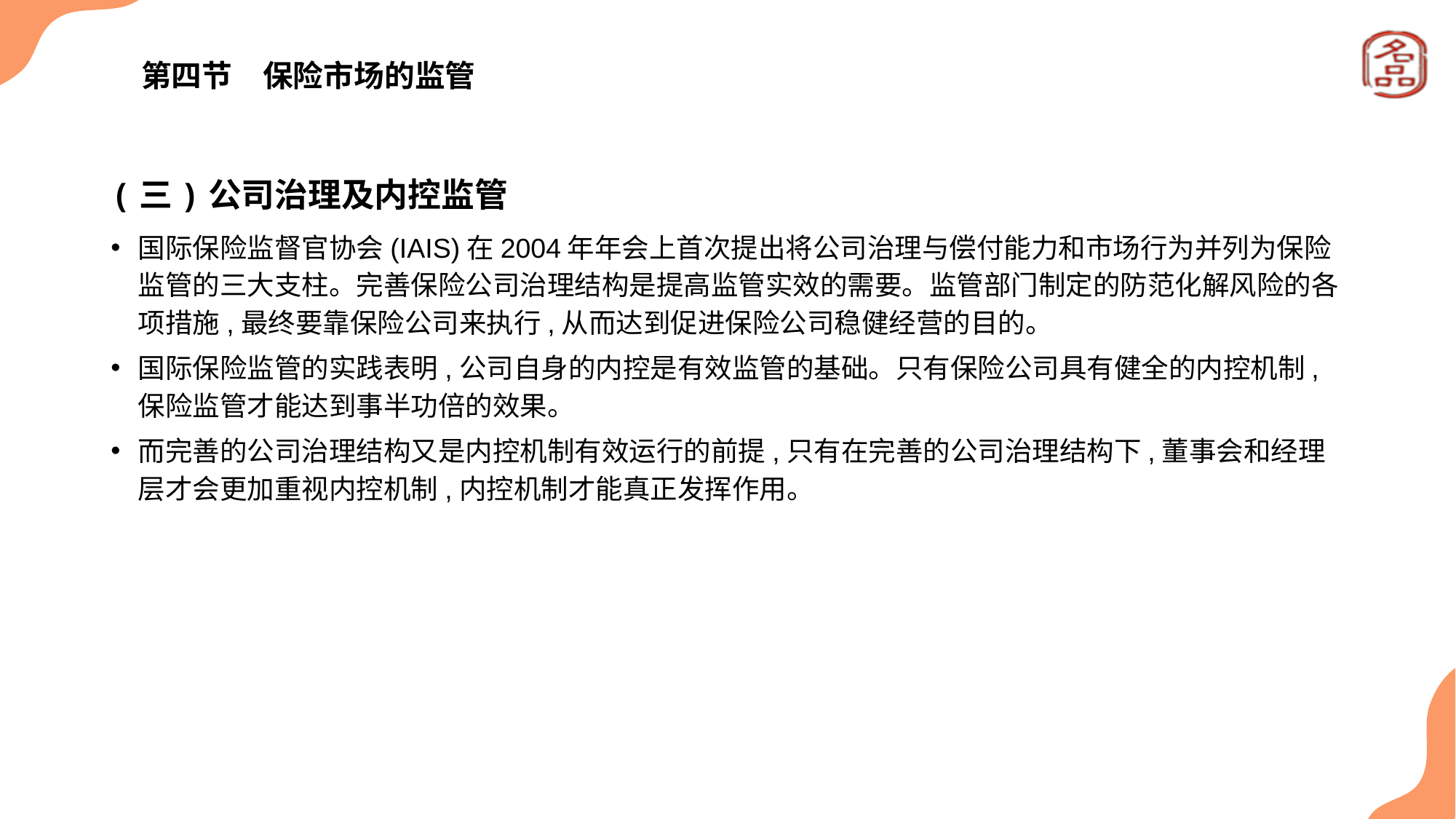

# 第四节　保险市场的监管
(三)公司治理及内控监管
国际保险监督官协会(IAIS)在2004年年会上首次提出将公司治理与偿付能力和市场行为并列为保险监管的三大支柱。完善保险公司治理结构是提高监管实效的需要。监管部门制定的防范化解风险的各项措施,最终要靠保险公司来执行,从而达到促进保险公司稳健经营的目的。
国际保险监管的实践表明,公司自身的内控是有效监管的基础。只有保险公司具有健全的内控机制,保险监管才能达到事半功倍的效果。
而完善的公司治理结构又是内控机制有效运行的前提,只有在完善的公司治理结构下,董事会和经理层才会更加重视内控机制,内控机制才能真正发挥作用。